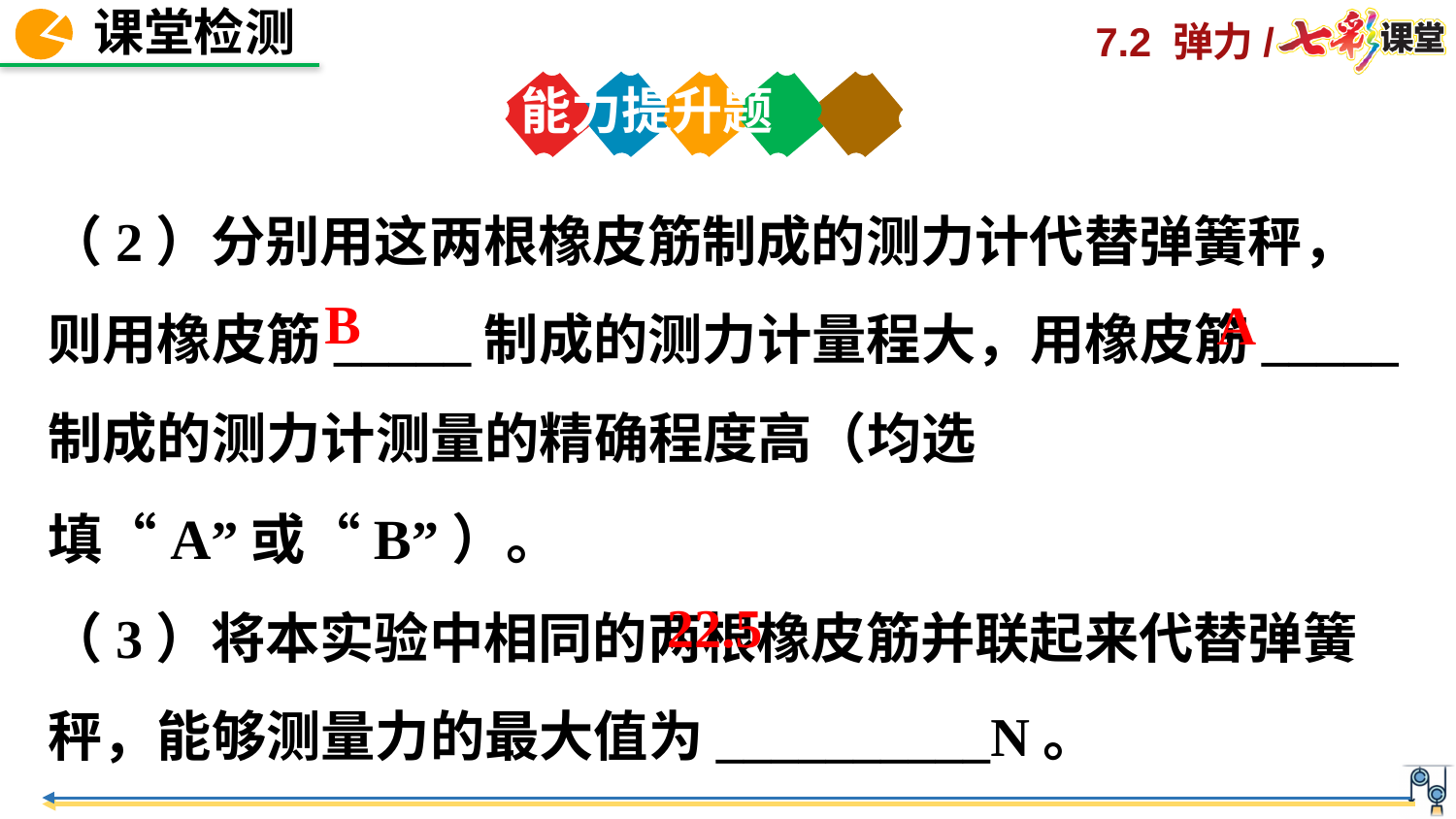

能力提升题

（2）分别用这两根橡皮筋制成的测力计代替弹簧秤，则用橡皮筋_____制成的测力计量程大，用橡皮筋_____制成的测力计测量的精确程度高（均选填“A”或“B”）。
（3）将本实验中相同的两根橡皮筋并联起来代替弹簧秤，能够测量力的最大值为__________N。
B
A
22.5